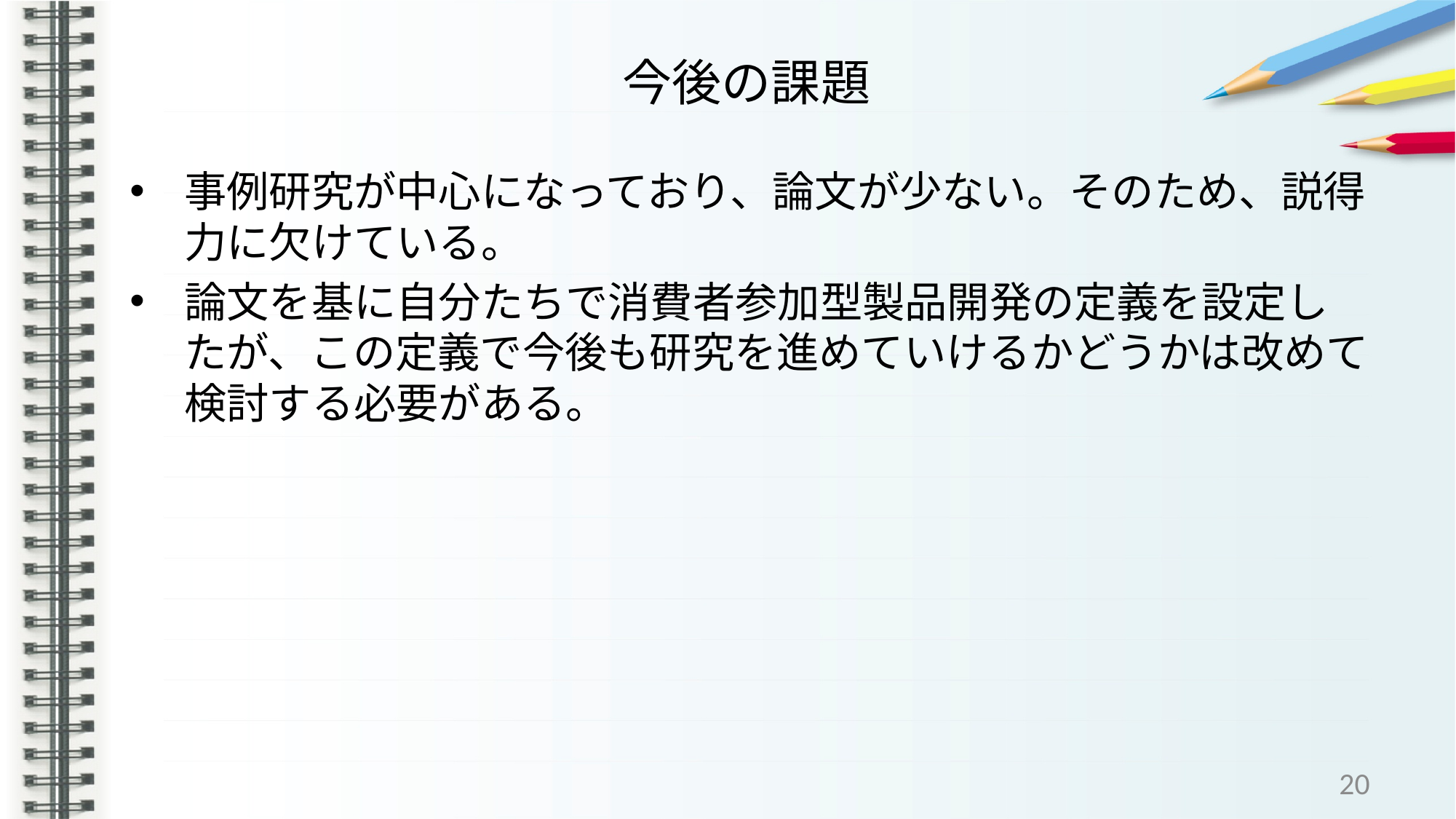

# 今後の課題
事例研究が中心になっており、論文が少ない。そのため、説得力に欠けている。
論文を基に自分たちで消費者参加型製品開発の定義を設定したが、この定義で今後も研究を進めていけるかどうかは改めて検討する必要がある。
20